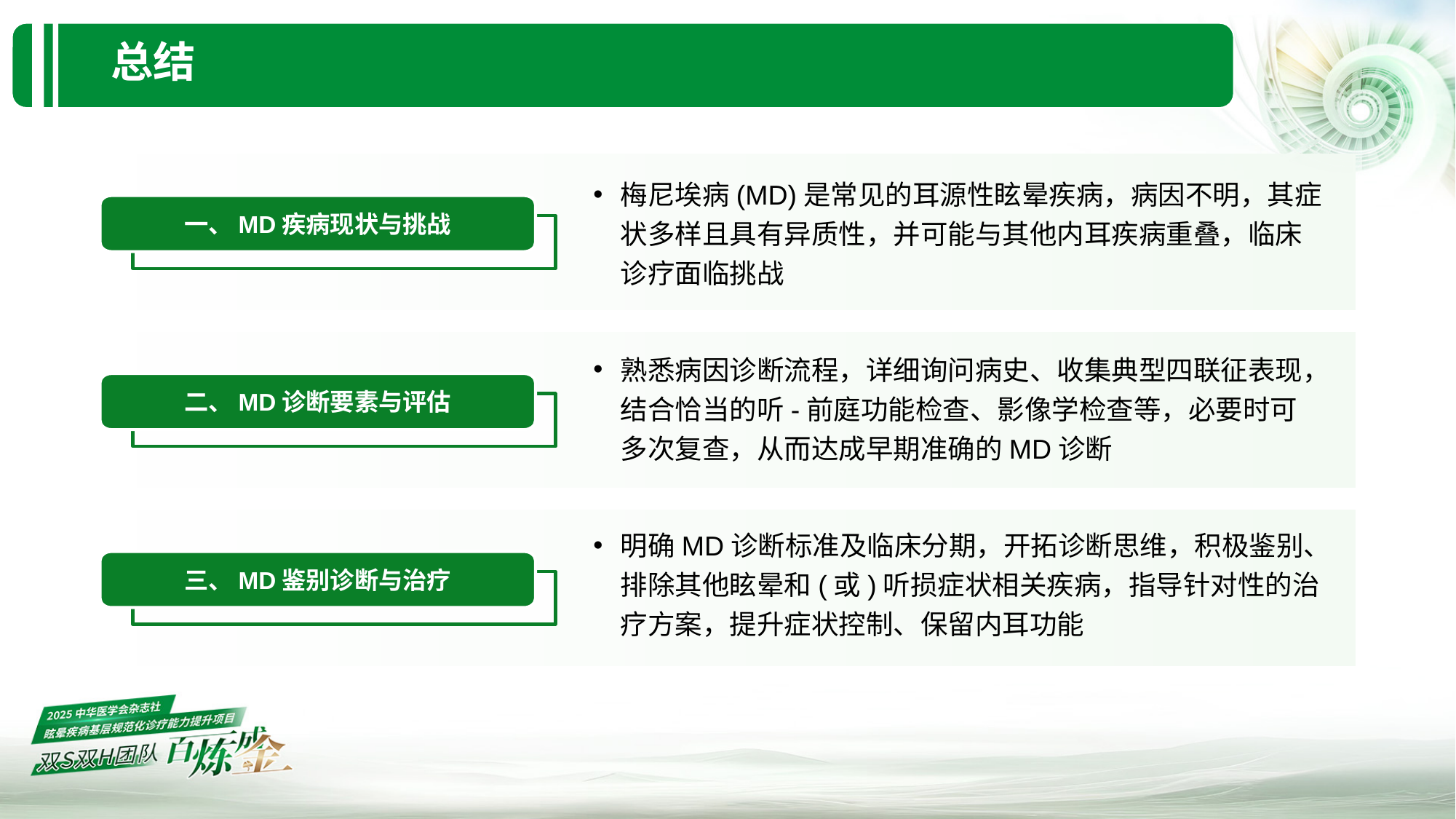

# 总结
梅尼埃病(MD)是常见的耳源性眩晕疾病，病因不明，其症状多样且具有异质性，并可能与其他内耳疾病重叠，临床诊疗面临挑战

熟悉病因诊断流程，详细询问病史、收集典型四联征表现，结合恰当的听-前庭功能检查、影像学检查等，必要时可多次复查，从而达成早期准确的MD诊断

明确MD诊断标准及临床分期，开拓诊断思维，积极鉴别、排除其他眩晕和(或)听损症状相关疾病，指导针对性的治疗方案，提升症状控制、保留内耳功能

一、MD疾病现状与挑战

二、MD诊断要素与评估

三、MD鉴别诊断与治疗